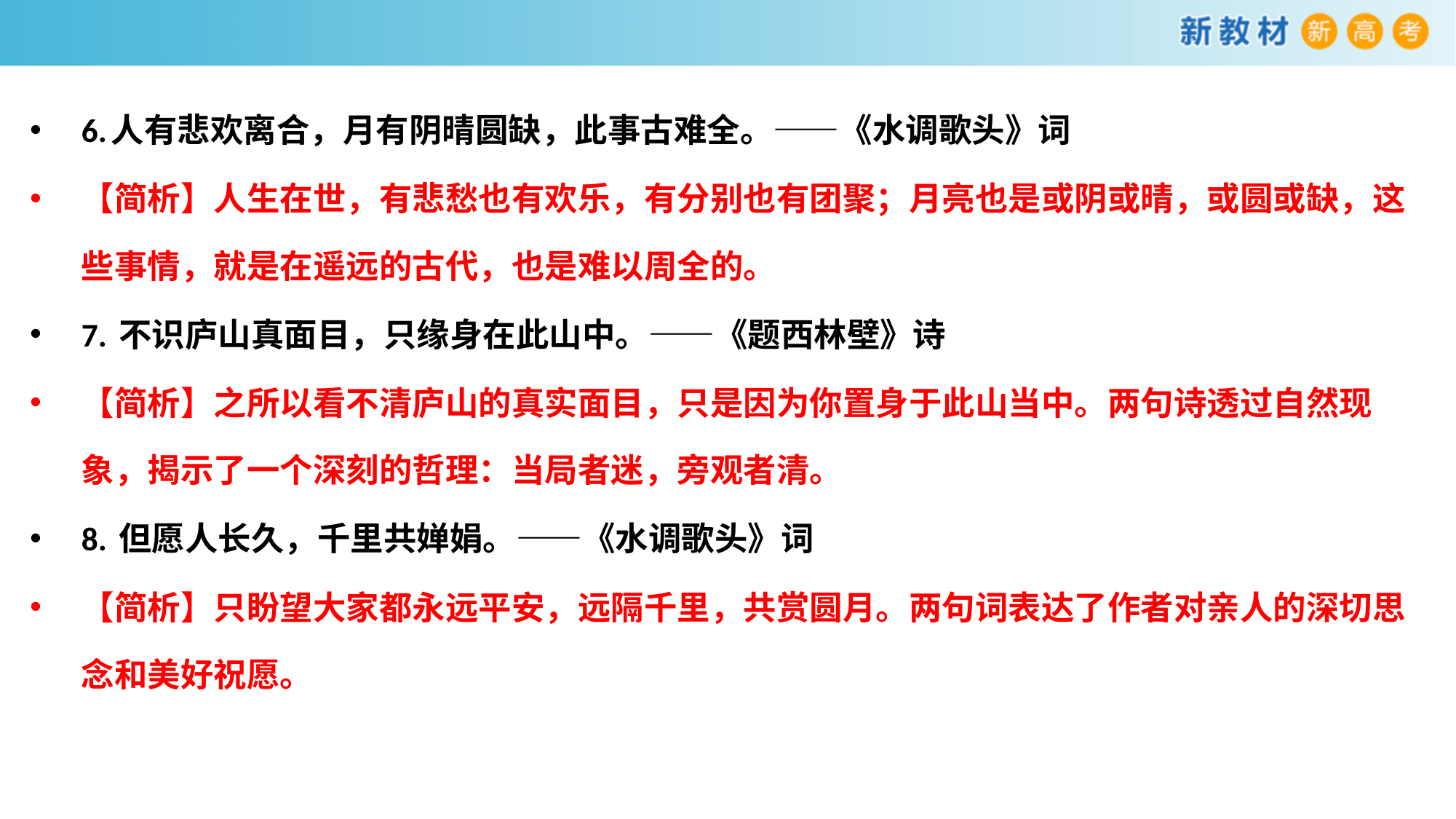

6.人有悲欢离合，月有阴晴圆缺，此事古难全。——《水调歌头》词
【简析】人生在世，有悲愁也有欢乐，有分别也有团聚；月亮也是或阴或晴，或圆或缺，这些事情，就是在遥远的古代，也是难以周全的。
7. 不识庐山真面目，只缘身在此山中。——《题西林壁》诗
【简析】之所以看不清庐山的真实面目，只是因为你置身于此山当中。两句诗透过自然现象，揭示了一个深刻的哲理：当局者迷，旁观者清。
8. 但愿人长久，千里共婵娟。——《水调歌头》词
【简析】只盼望大家都永远平安，远隔千里，共赏圆月。两句词表达了作者对亲人的深切思念和美好祝愿。